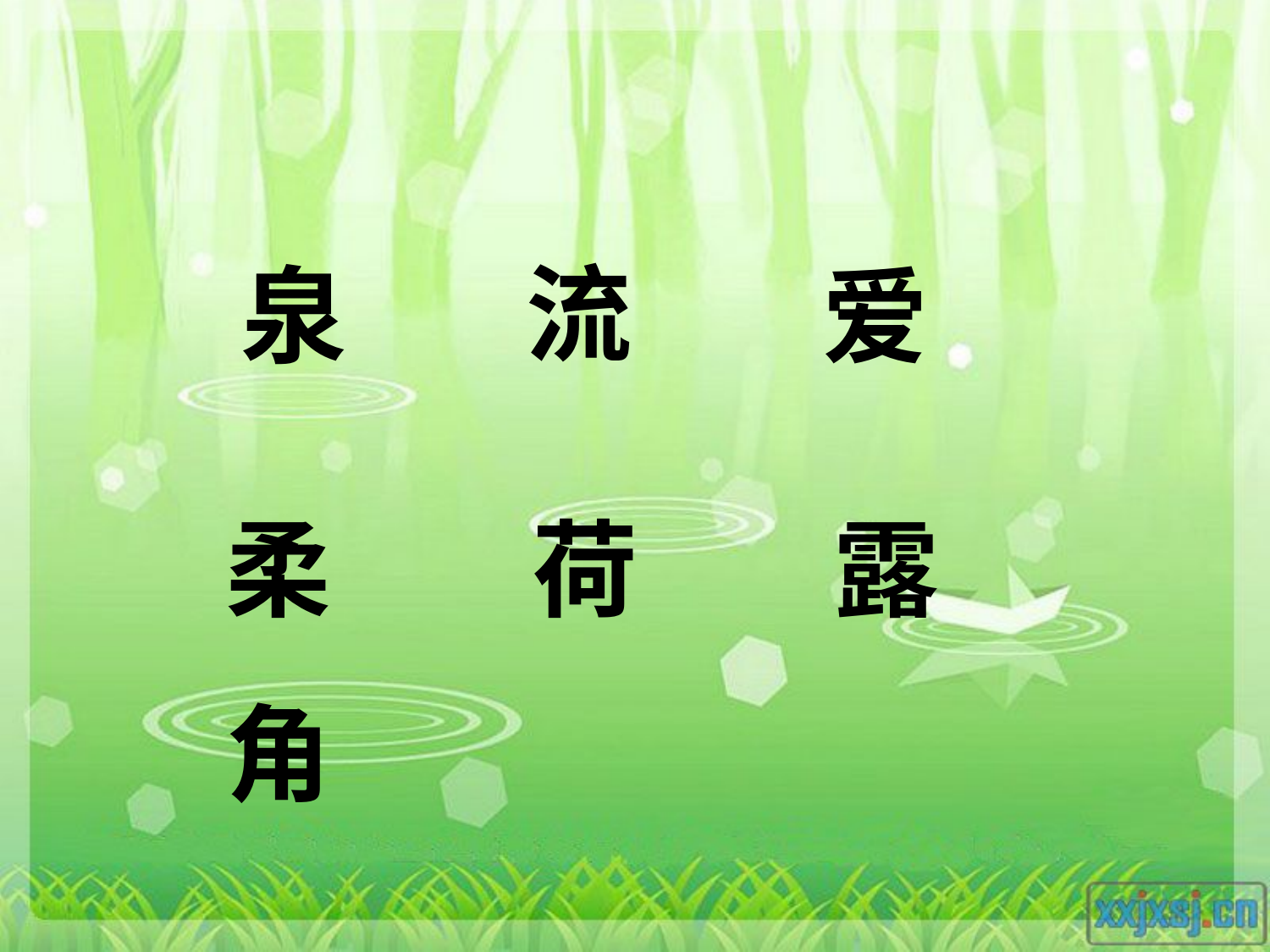

流
泉
爱
柔
荷
露
角